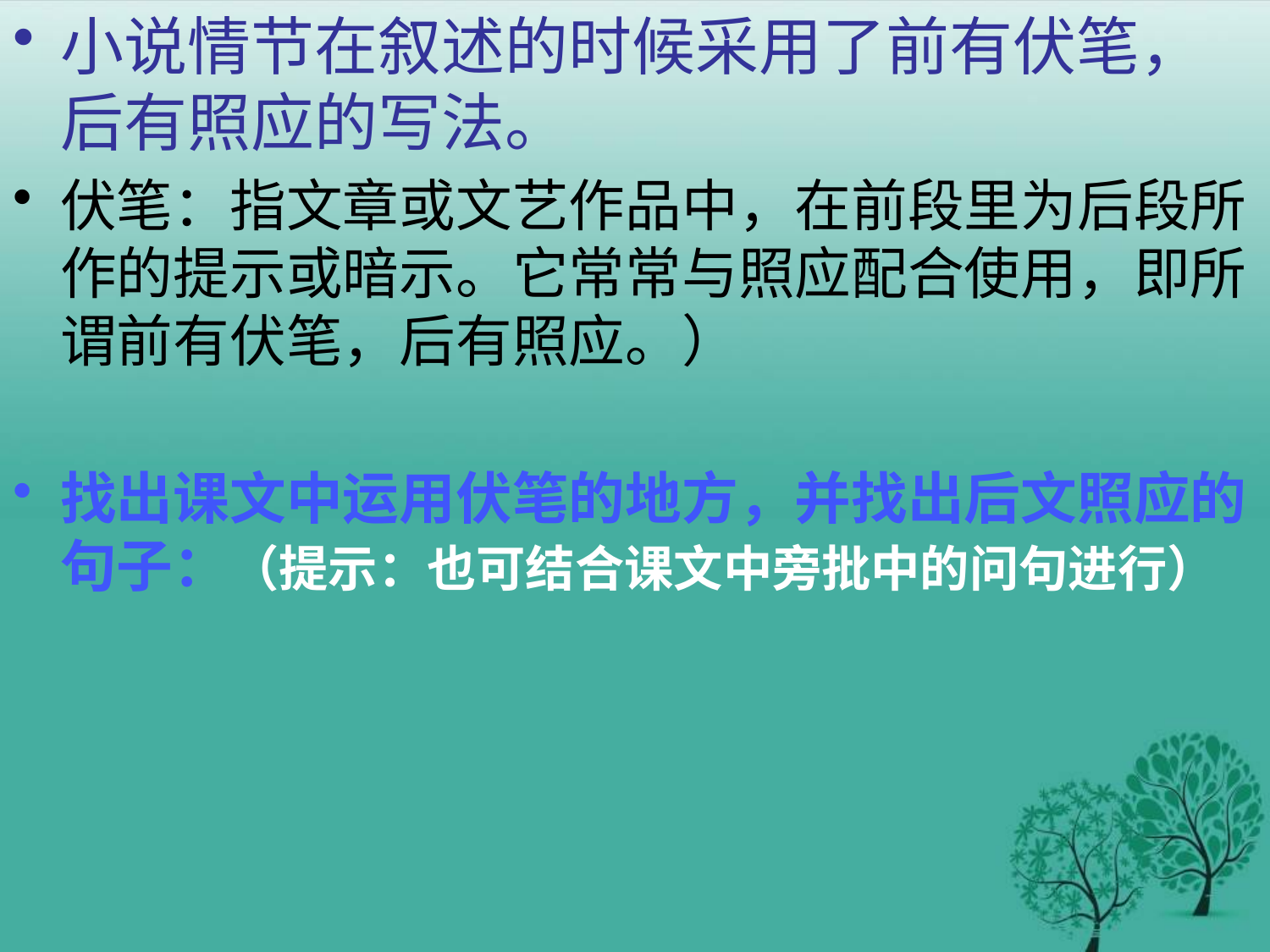

小说情节在叙述的时候采用了前有伏笔，后有照应的写法。
伏笔：指文章或文艺作品中，在前段里为后段所作的提示或暗示。它常常与照应配合使用，即所谓前有伏笔，后有照应。）

找出课文中运用伏笔的地方，并找出后文照应的句子：（提示：也可结合课文中旁批中的问句进行）